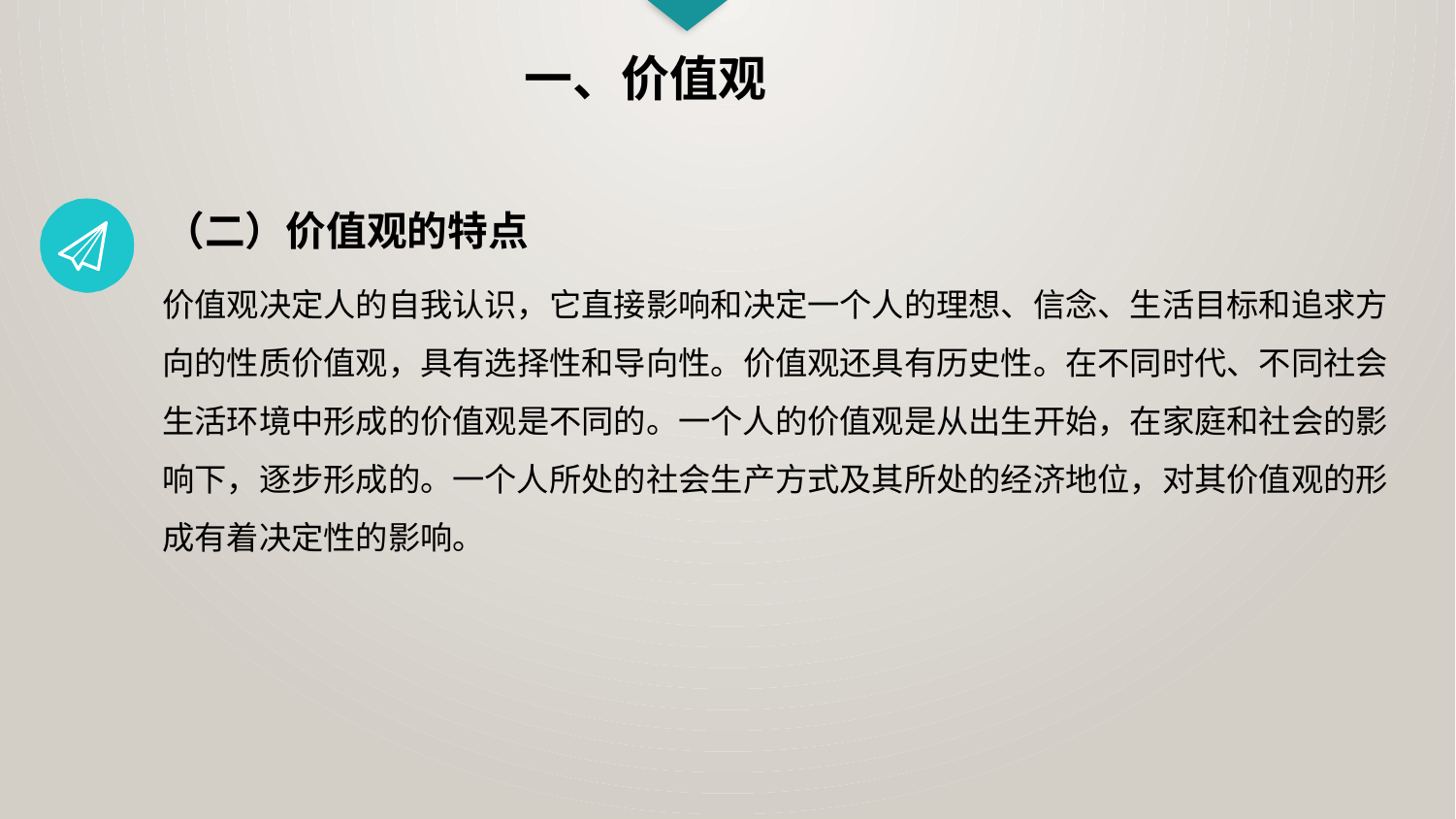

一、价值观

（二）价值观的特点

价值观决定人的自我认识，它直接影响和决定一个人的理想、信念、生活目标和追求方向的性质价值观，具有选择性和导向性。价值观还具有历史性。在不同时代、不同社会生活环境中形成的价值观是不同的。一个人的价值观是从出生开始，在家庭和社会的影响下，逐步形成的。一个人所处的社会生产方式及其所处的经济地位，对其价值观的形成有着决定性的影响。
62